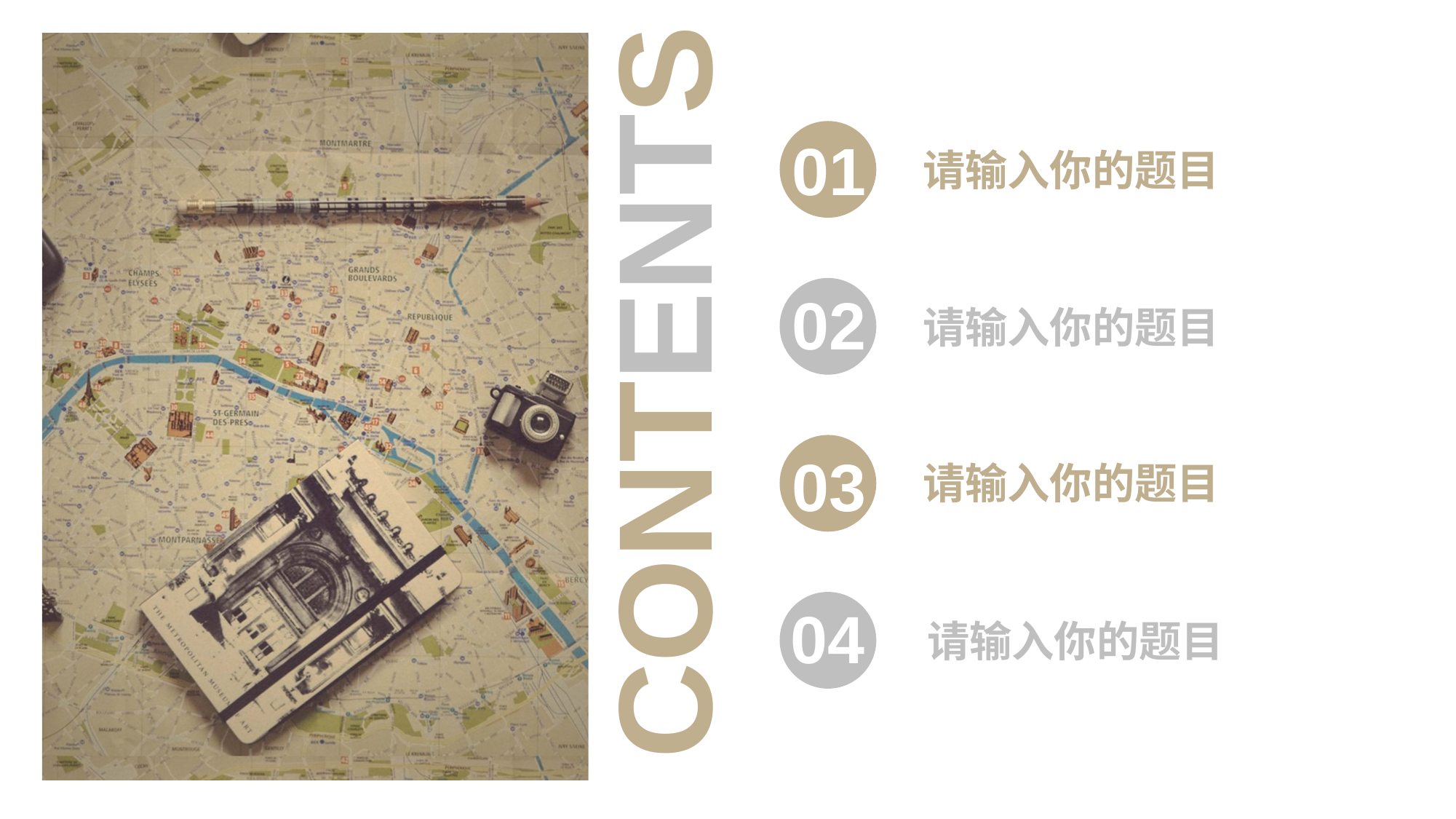

01
请输入你的题目
02

请输入你的题目
CONTENTS

03
请输入你的题目
04

请输入你的题目